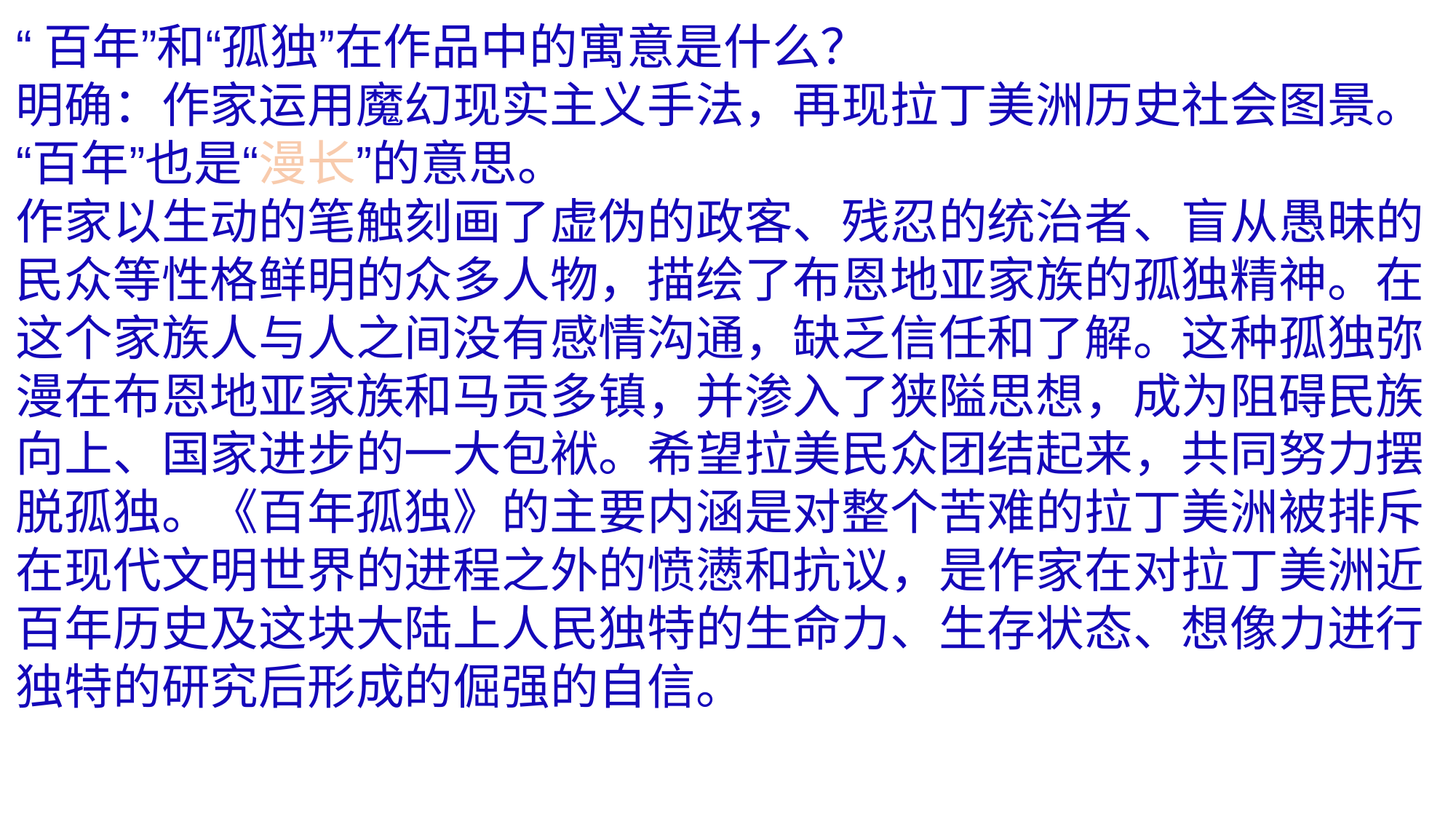

“百年”和“孤独”在作品中的寓意是什么？
明确：作家运用魔幻现实主义手法，再现拉丁美洲历史社会图景。“百年”也是“漫长”的意思。
作家以生动的笔触刻画了虚伪的政客、残忍的统治者、盲从愚昧的民众等性格鲜明的众多人物，描绘了布恩地亚家族的孤独精神。在这个家族人与人之间没有感情沟通，缺乏信任和了解。这种孤独弥漫在布恩地亚家族和马贡多镇，并渗入了狭隘思想，成为阻碍民族向上、国家进步的一大包袱。希望拉美民众团结起来，共同努力摆脱孤独。《百年孤独》的主要内涵是对整个苦难的拉丁美洲被排斥在现代文明世界的进程之外的愤懑和抗议，是作家在对拉丁美洲近百年历史及这块大陆上人民独特的生命力、生存状态、想像力进行独特的研究后形成的倔强的自信。